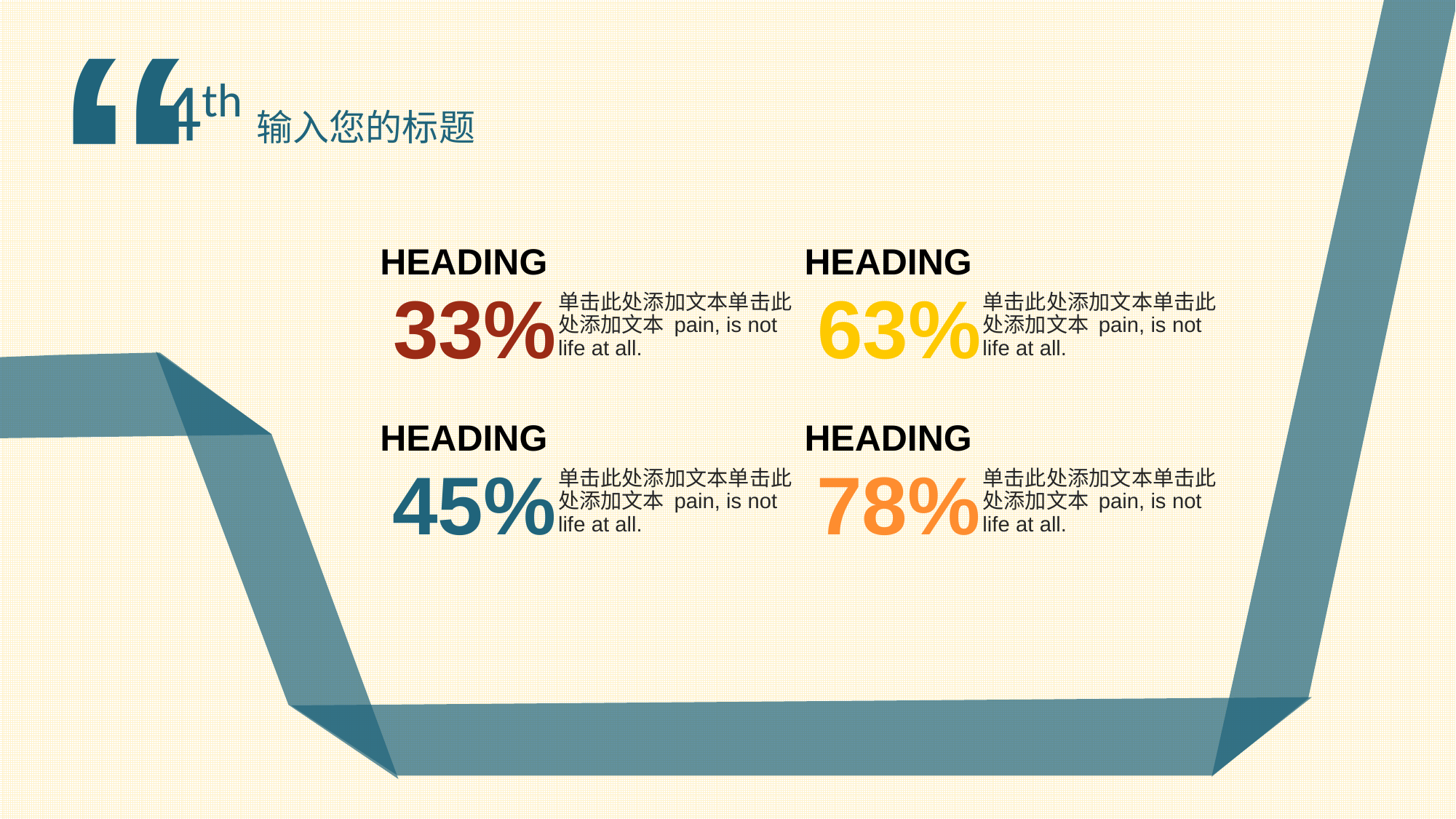

“
4th 输入您的标题
HEADING
33%
单击此处添加文本单击此处添加文本 pain, is not life at all.
HEADING
63%
单击此处添加文本单击此处添加文本 pain, is not life at all.

HEADING
45%
单击此处添加文本单击此处添加文本 pain, is not life at all.
HEADING
78%
单击此处添加文本单击此处添加文本 pain, is not life at all.